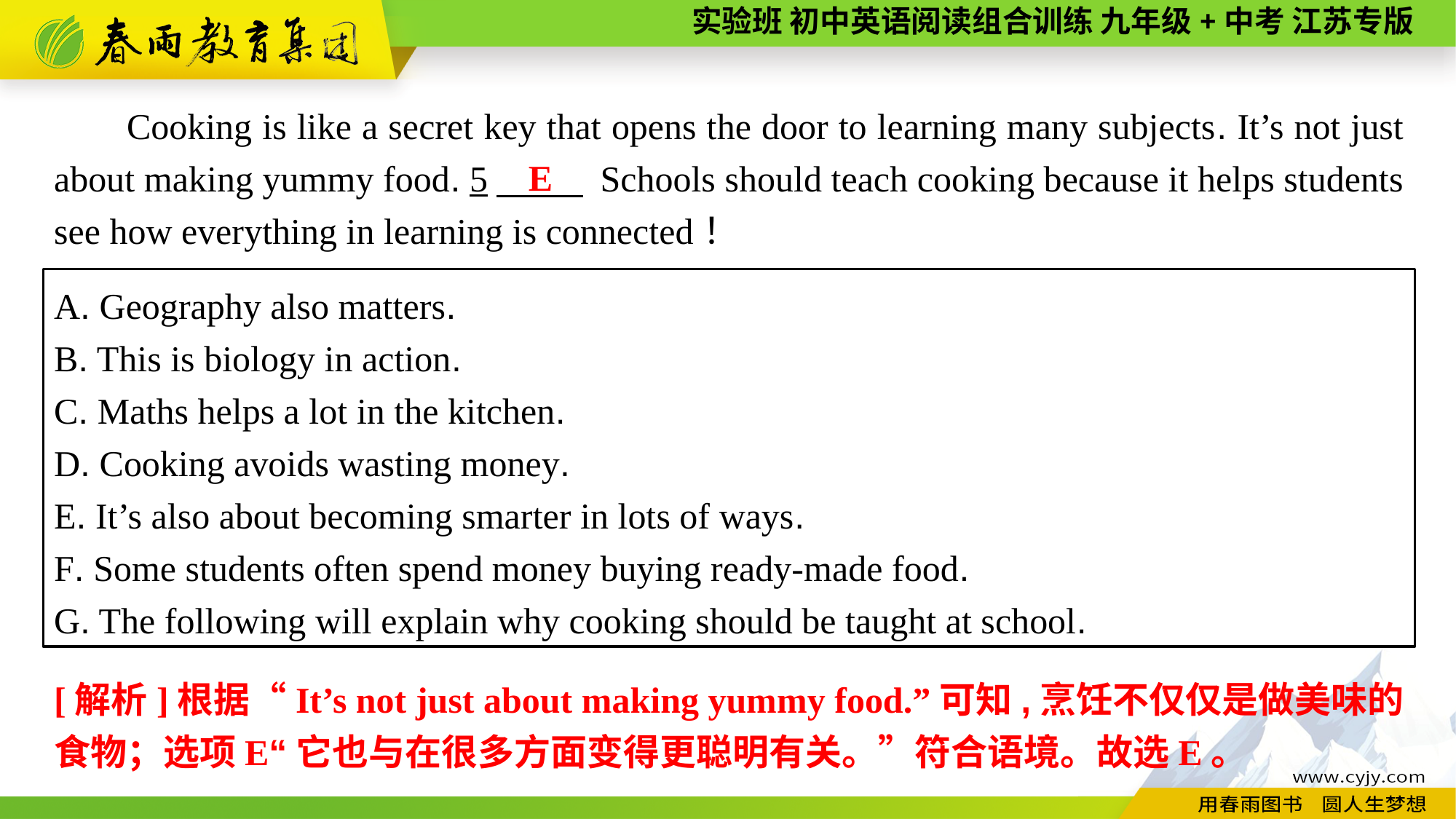

Cooking is like a secret key that opens the door to learning many subjects. It’s not just about making yummy food. 5　       Schools should teach cooking because it helps students see how everything in learning is connected！
E
A. Geography also matters.
B. This is biology in action.
C. Maths helps a lot in the kitchen.
D. Cooking avoids wasting money.
E. It’s also about becoming smarter in lots of ways.
F. Some students often spend money buying ready-made food.
G. The following will explain why cooking should be taught at school.
[解析]根据“It’s not just about making yummy food.”可知,烹饪不仅仅是做美味的食物；选项E“它也与在很多方面变得更聪明有关。”符合语境。故选E。